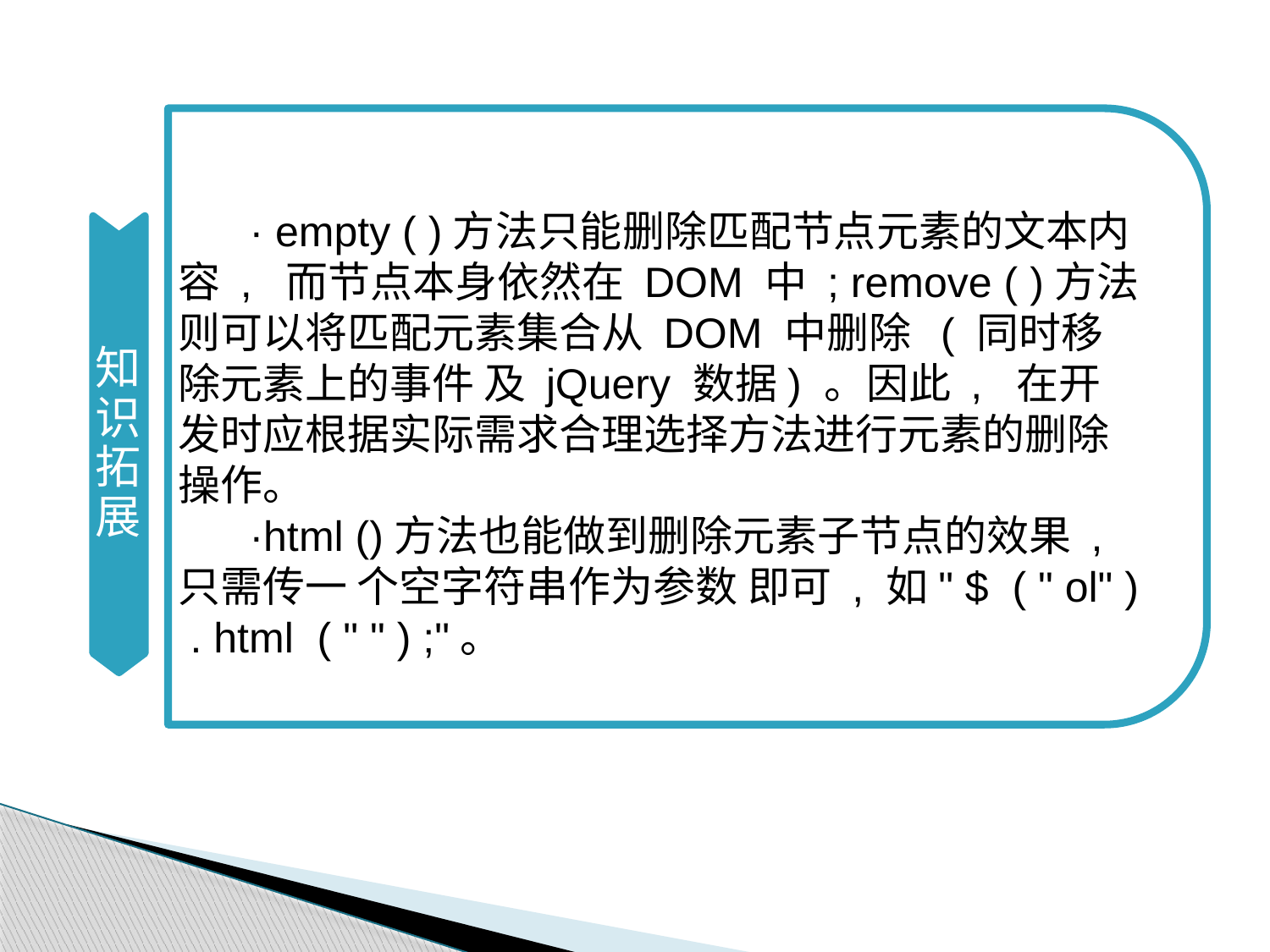

知识拓展
      · empty ( )方法只能删除匹配节点元素的文本内容 ,  而节点本身依然在 DOM 中 ; remove ( )方法则可以将匹配元素集合从 DOM 中删除  ( 同时移除元素上的事件 及 jQuery 数据) 。因此 ,  在开发时应根据实际需求合理选择方法进行元素的删除操作。
      ·html ()方法也能做到删除元素子节点的效果 ,  只需传一 个空字符串作为参数 即可 , 如" $  ( " ol" )  . html  ( " " ) ;"。